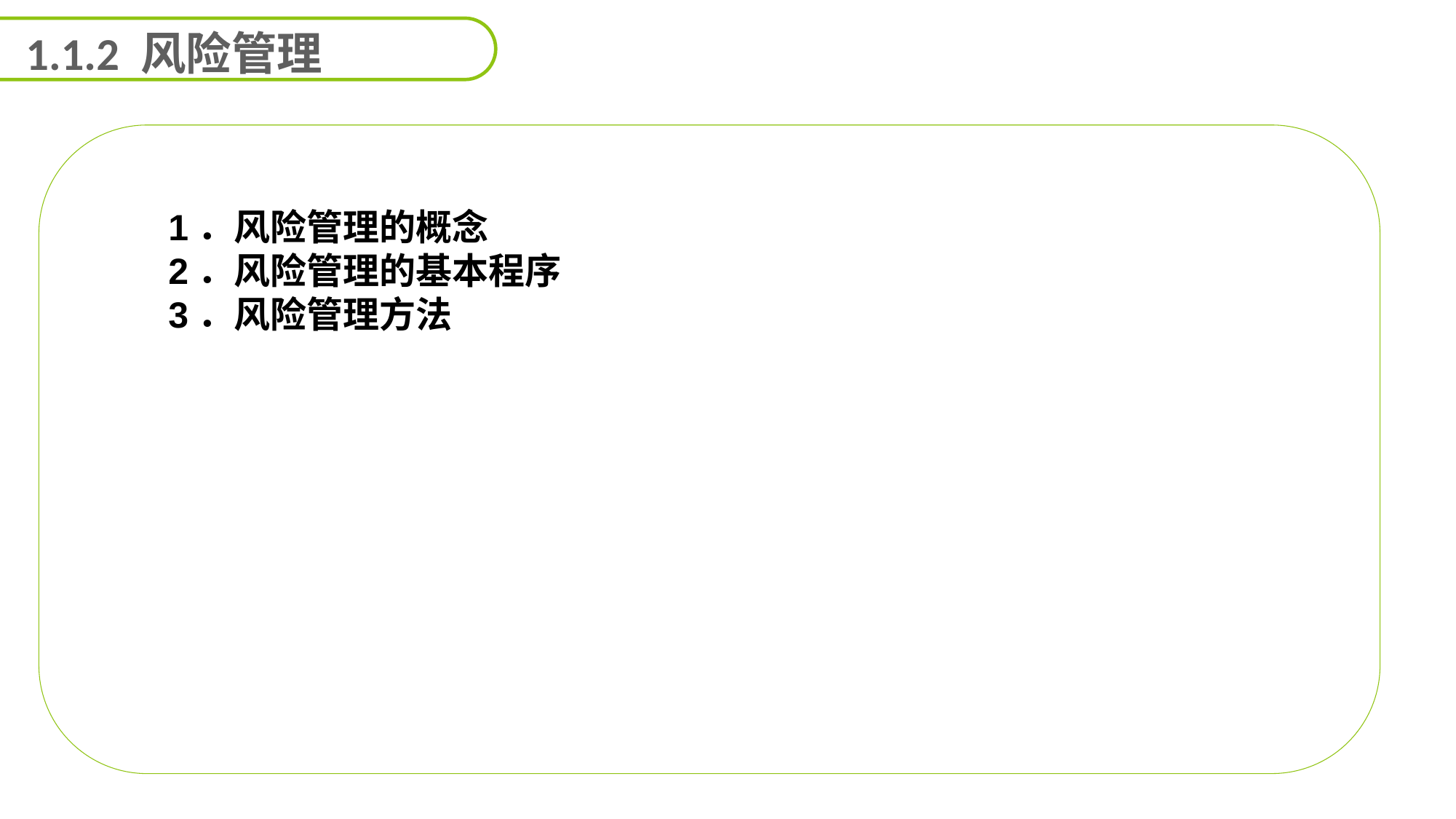

1.1.2 风险管理

1．风险管理的概念
2．风险管理的基本程序
3．风险管理方法

能力
目标
延迟符